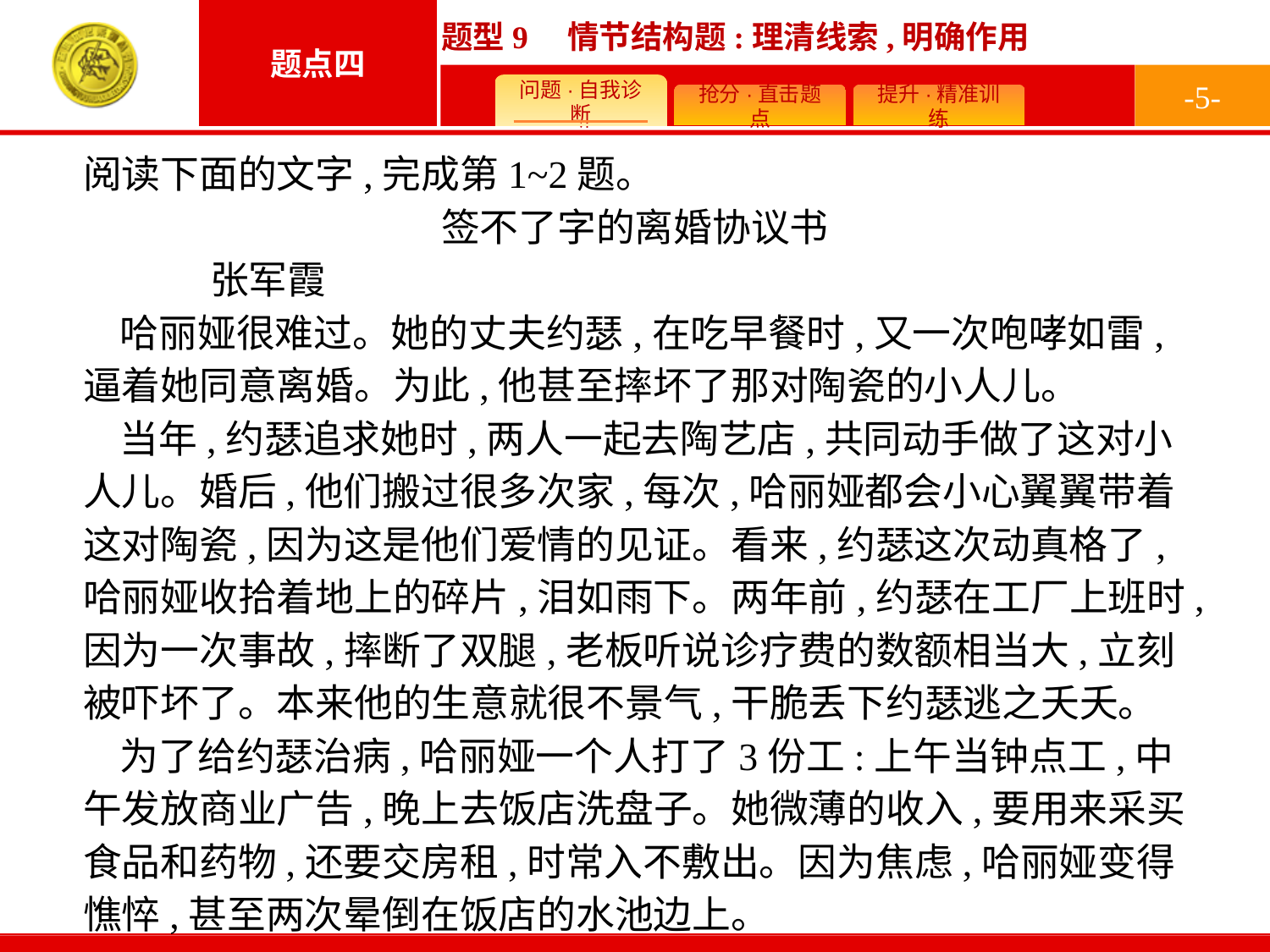

-5-
阅读下面的文字,完成第1~2题。
签不了字的离婚协议书
	张军霞
哈丽娅很难过。她的丈夫约瑟,在吃早餐时,又一次咆哮如雷,逼着她同意离婚。为此,他甚至摔坏了那对陶瓷的小人儿。
当年,约瑟追求她时,两人一起去陶艺店,共同动手做了这对小人儿。婚后,他们搬过很多次家,每次,哈丽娅都会小心翼翼带着这对陶瓷,因为这是他们爱情的见证。看来,约瑟这次动真格了,哈丽娅收拾着地上的碎片,泪如雨下。两年前,约瑟在工厂上班时,因为一次事故,摔断了双腿,老板听说诊疗费的数额相当大,立刻被吓坏了。本来他的生意就很不景气,干脆丢下约瑟逃之夭夭。
为了给约瑟治病,哈丽娅一个人打了3份工:上午当钟点工,中午发放商业广告,晚上去饭店洗盘子。她微薄的收入,要用来采买食品和药物,还要交房租,时常入不敷出。因为焦虑,哈丽娅变得憔悴,甚至两次晕倒在饭店的水池边上。